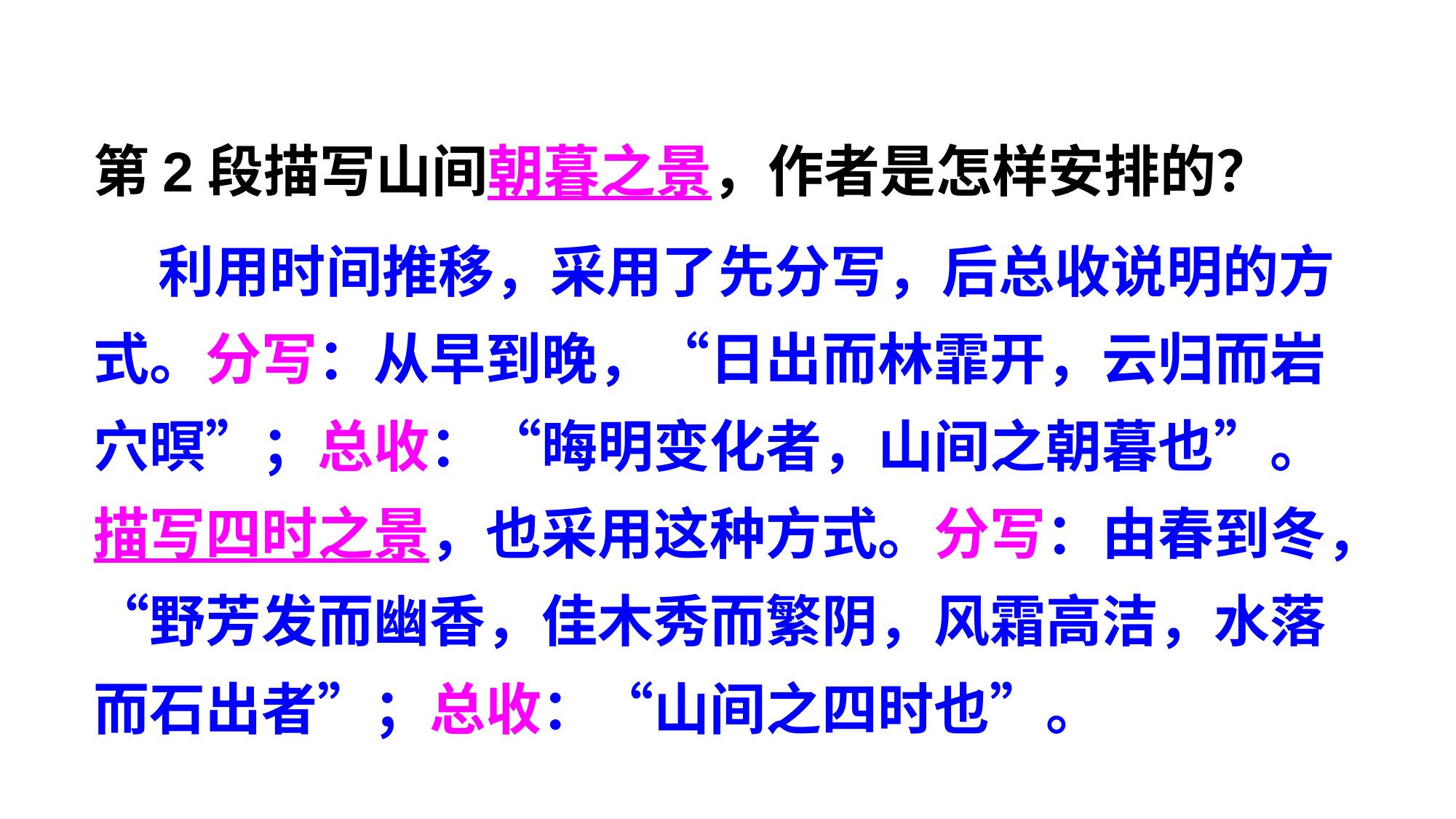

第2段描写山间朝暮之景，作者是怎样安排的？
    利用时间推移，采用了先分写，后总收说明的方式。分写：从早到晚，“日出而林霏开，云归而岩穴暝”；总收：“晦明变化者，山间之朝暮也”。描写四时之景，也采用这种方式。分写：由春到冬，“野芳发而幽香，佳木秀而繁阴，风霜高洁，水落而石出者”；总收：“山间之四时也”。